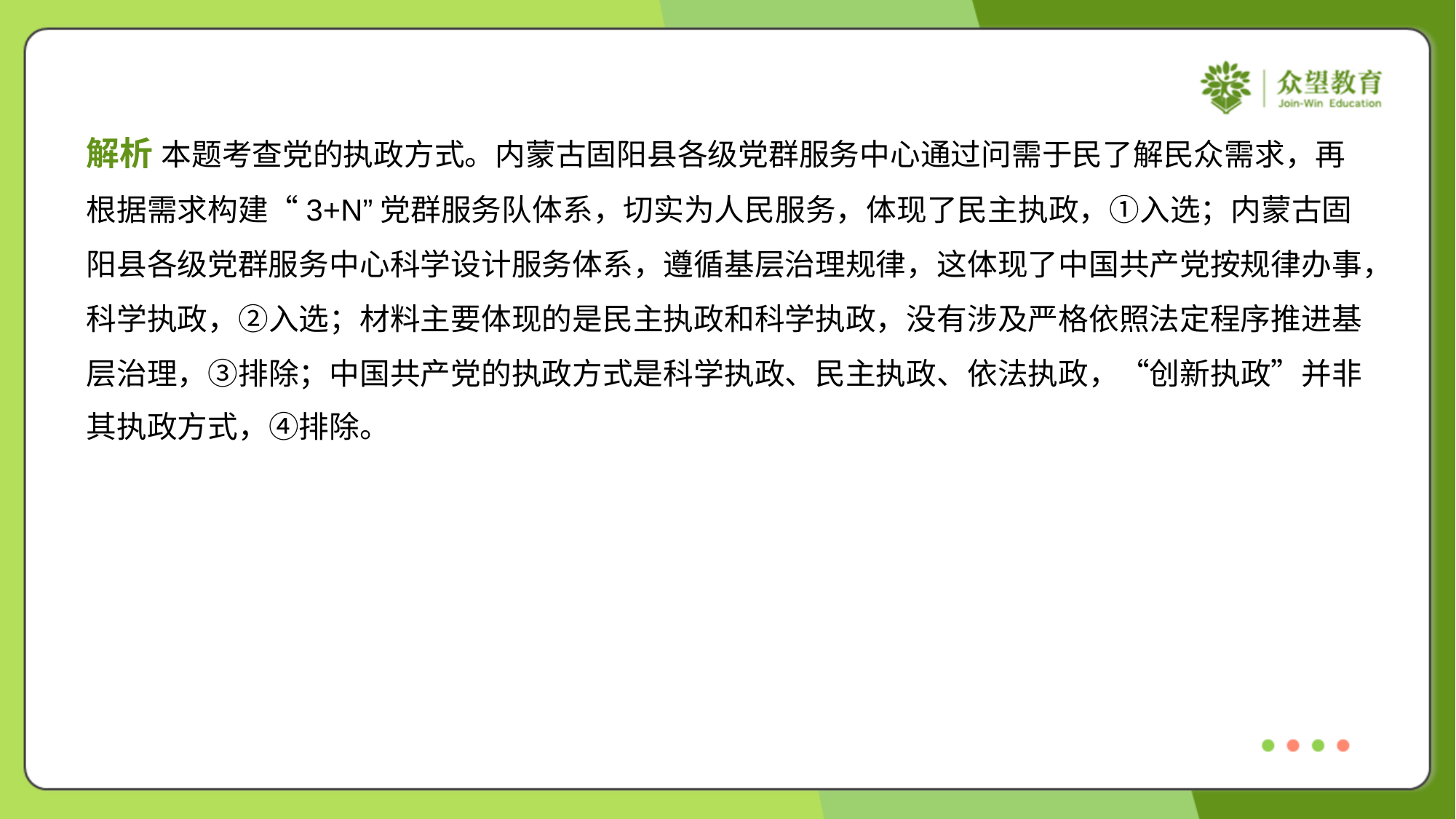

解析 本题考查党的执政方式。内蒙古固阳县各级党群服务中心通过问需于民了解民众需求，再
根据需求构建“3+N”党群服务队体系，切实为人民服务，体现了民主执政，①入选；内蒙古固
阳县各级党群服务中心科学设计服务体系，遵循基层治理规律，这体现了中国共产党按规律办事，
科学执政，②入选；材料主要体现的是民主执政和科学执政，没有涉及严格依照法定程序推进基
层治理，③排除；中国共产党的执政方式是科学执政、民主执政、依法执政，“创新执政”并非
其执政方式，④排除。